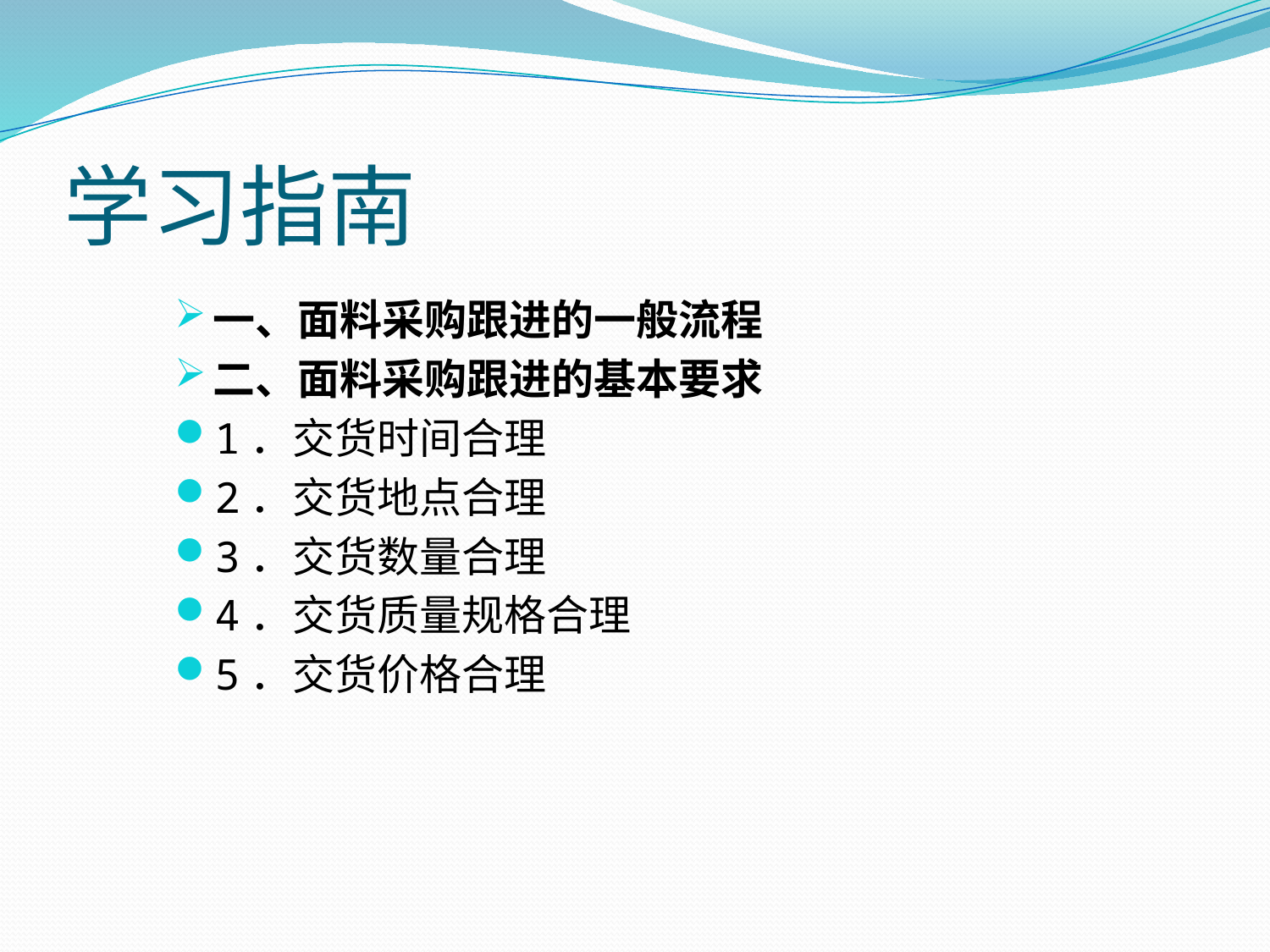

# 学习指南
一、面料采购跟进的一般流程
二、面料采购跟进的基本要求
1．交货时间合理
2．交货地点合理
3．交货数量合理
4．交货质量规格合理
5．交货价格合理